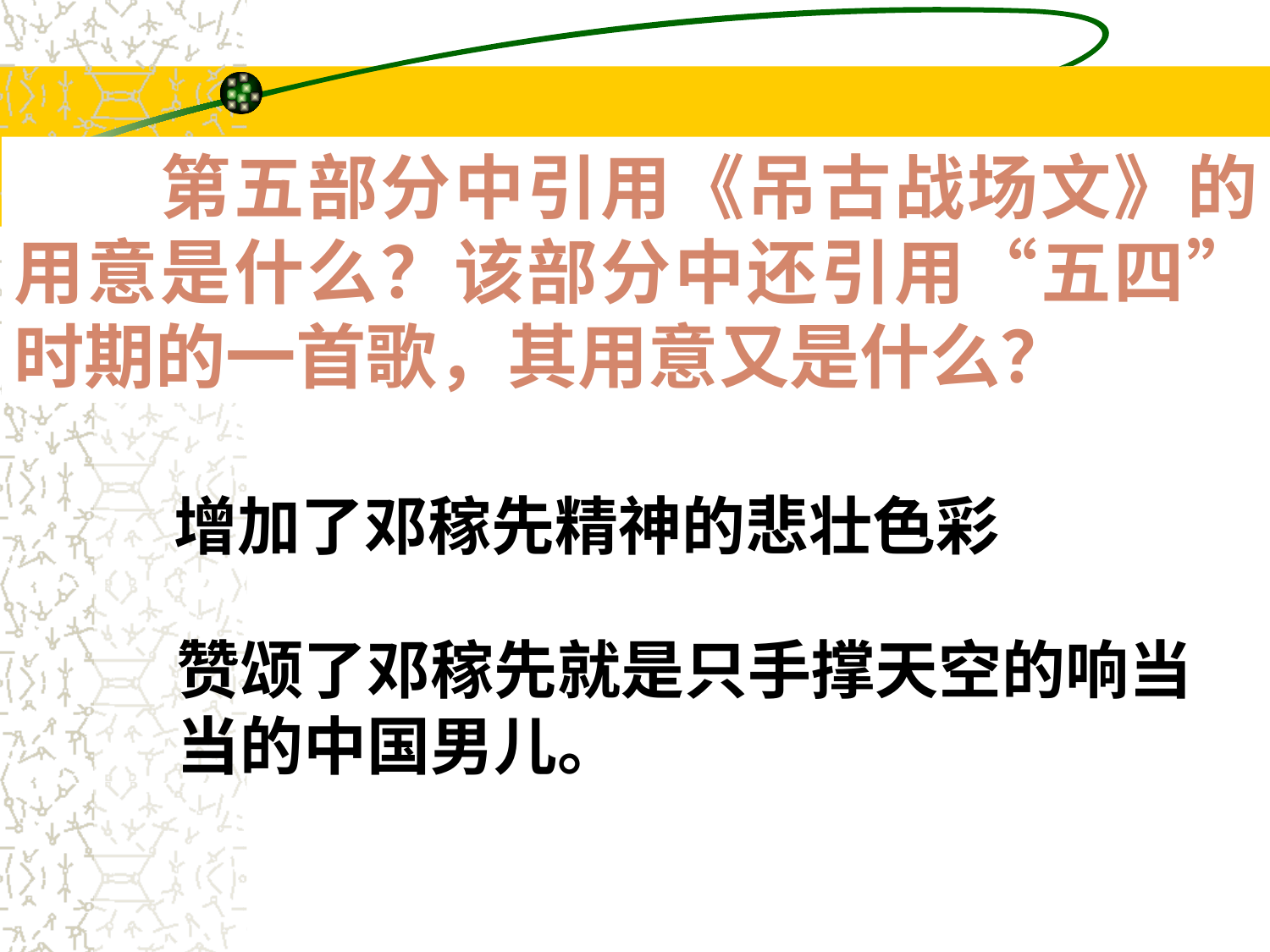

第五部分中引用《吊古战场文》的用意是什么？该部分中还引用“五四”时期的一首歌，其用意又是什么？
　　增加了邓稼先精神的悲壮色彩

赞颂了邓稼先就是只手撑天空的响当当的中国男儿。